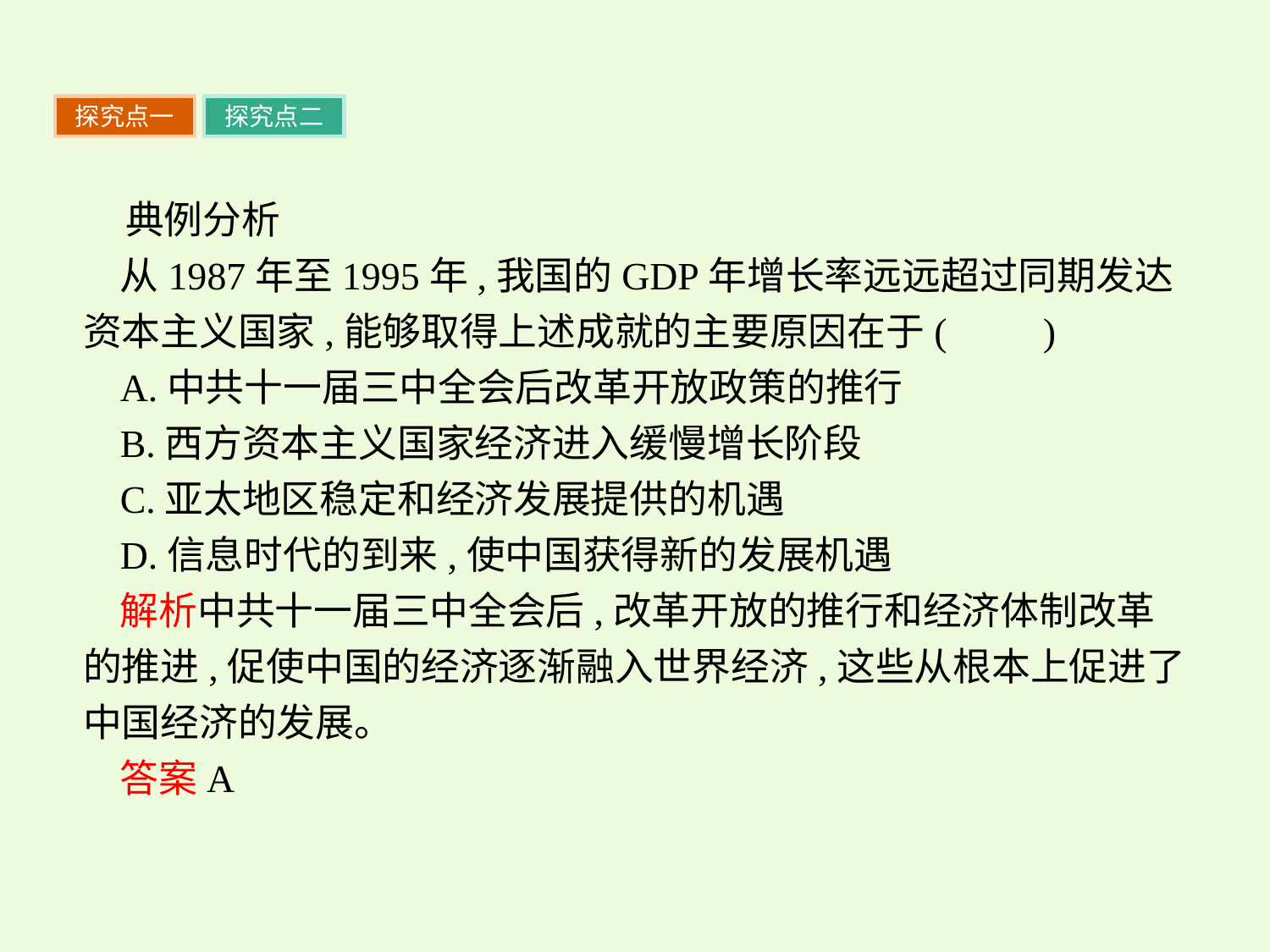

探究点一
探究点二
典例分析
从1987年至1995年,我国的GDP年增长率远远超过同期发达资本主义国家,能够取得上述成就的主要原因在于(　　)
A.中共十一届三中全会后改革开放政策的推行
B.西方资本主义国家经济进入缓慢增长阶段
C.亚太地区稳定和经济发展提供的机遇
D.信息时代的到来,使中国获得新的发展机遇
解析中共十一届三中全会后,改革开放的推行和经济体制改革的推进,促使中国的经济逐渐融入世界经济,这些从根本上促进了中国经济的发展。
答案A